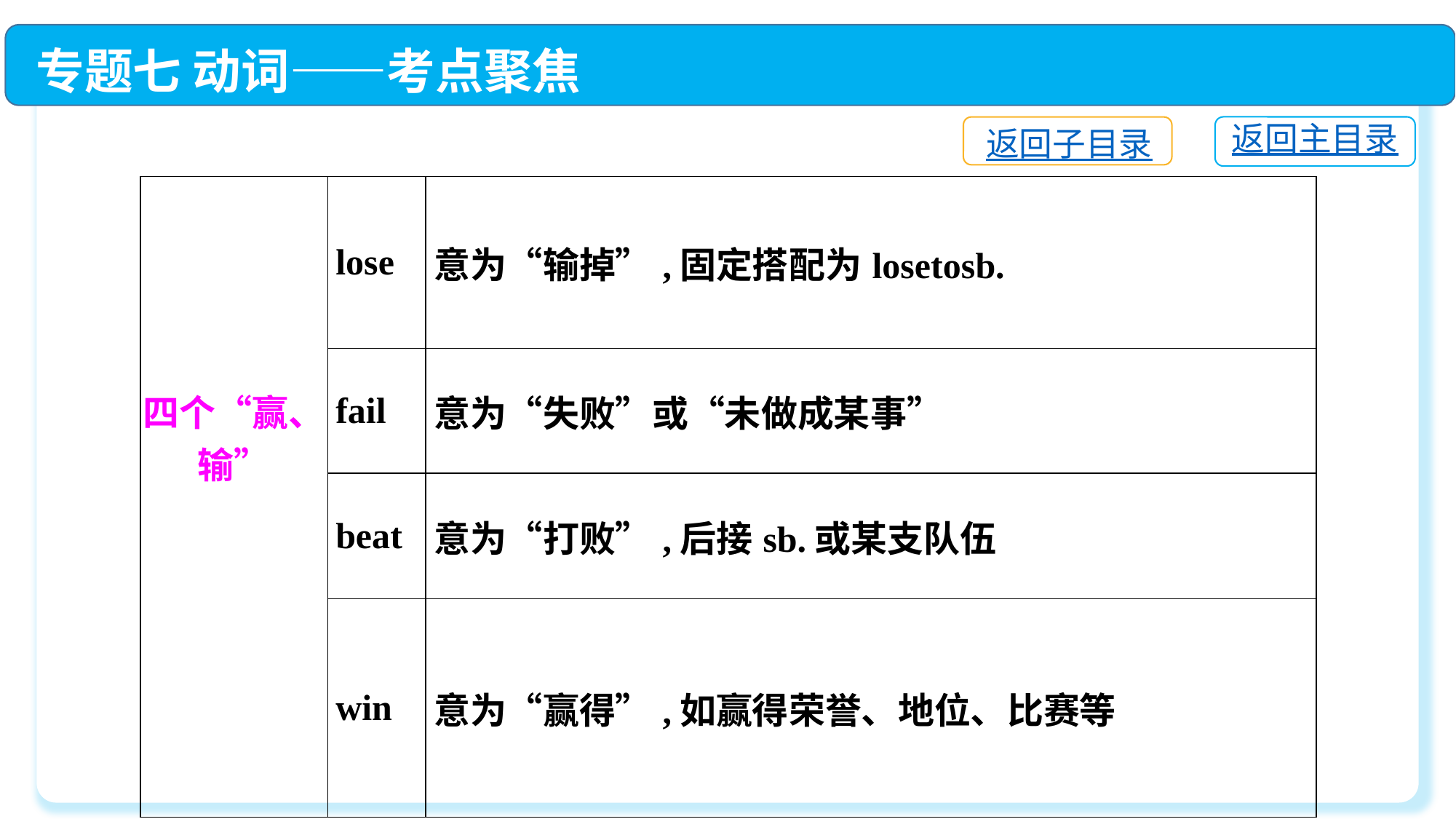

专题七 动词——考点聚焦

返回主目录

返回子目录
| 四个“赢、输” | lose | 意为“输掉”,固定搭配为losetosb. |
| --- | --- | --- |
|  | fail | 意为“失败”或“未做成某事” |
|  | beat | 意为“打败”,后接sb.或某支队伍 |
|  | win | 意为“赢得”,如赢得荣誉、地位、比赛等 |